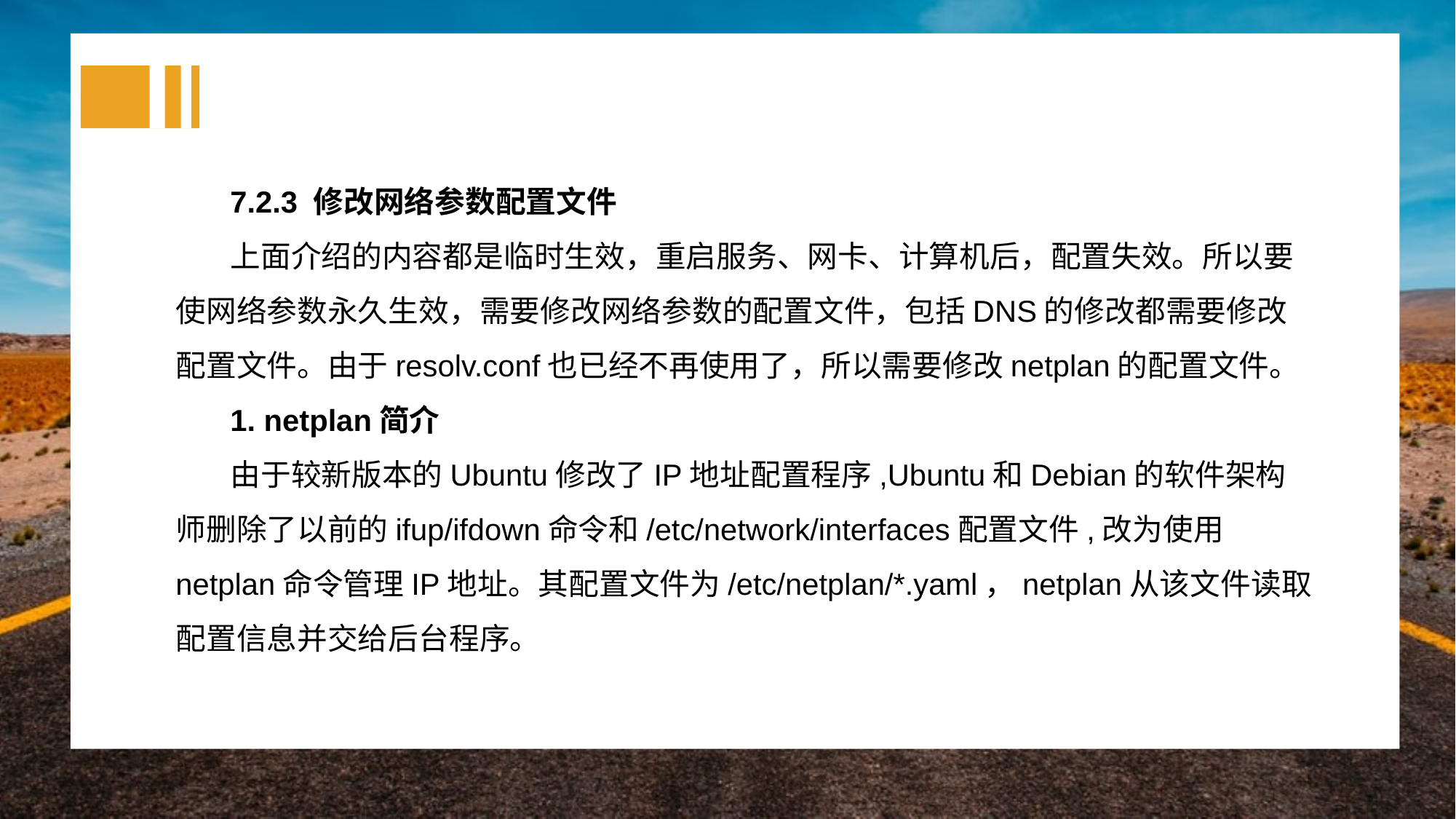

7.2.3 修改网络参数配置文件
上面介绍的内容都是临时生效，重启服务、网卡、计算机后，配置失效。所以要使网络参数永久生效，需要修改网络参数的配置文件，包括DNS的修改都需要修改配置文件。由于resolv.conf也已经不再使用了，所以需要修改netplan的配置文件。
1. netplan简介
由于较新版本的Ubuntu修改了IP地址配置程序,Ubuntu和Debian的软件架构师删除了以前的ifup/ifdown命令和/etc/network/interfaces配置文件,改为使用netplan命令管理IP地址。其配置文件为/etc/netplan/*.yaml，netplan从该文件读取配置信息并交给后台程序。